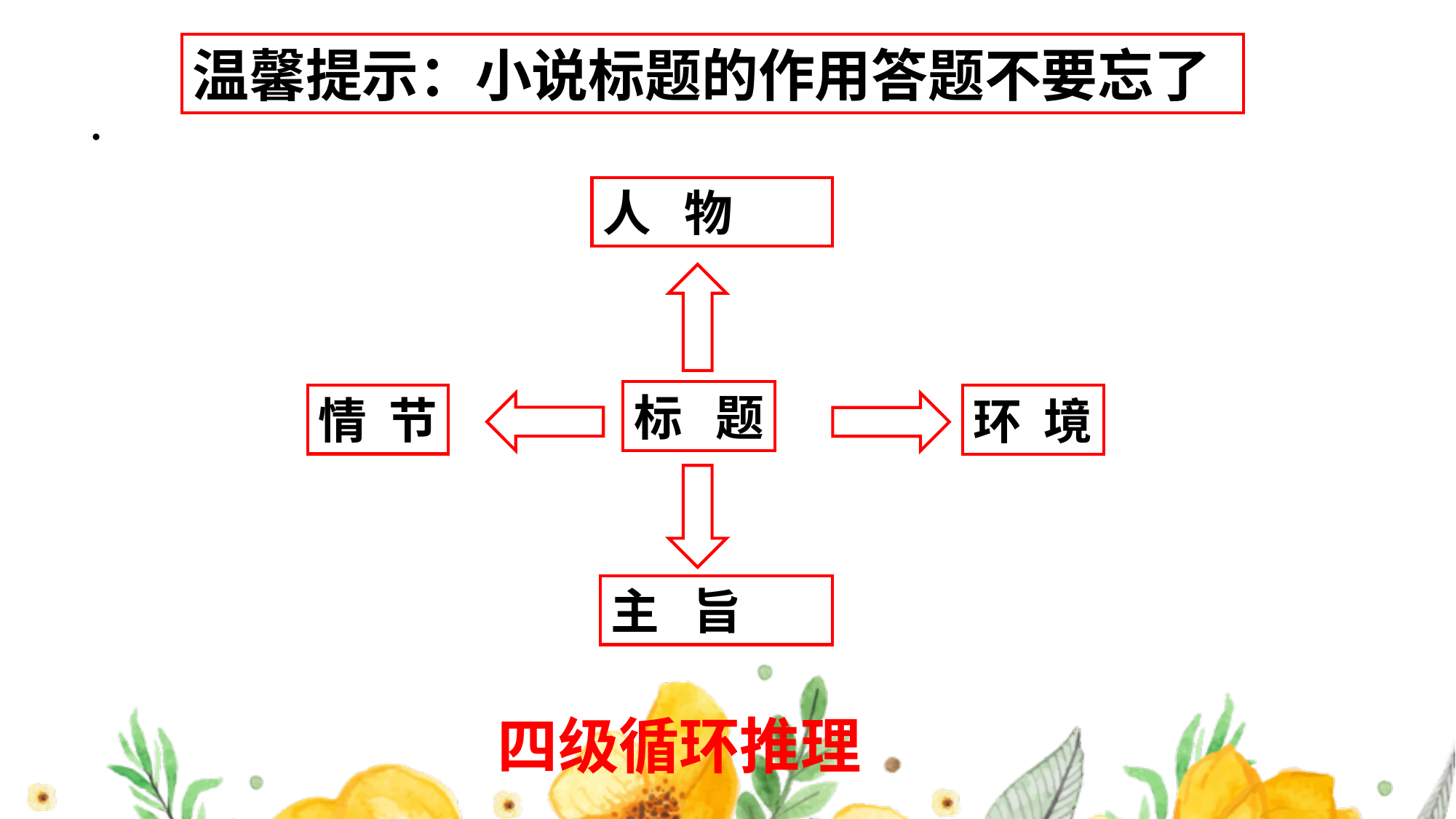

温馨提示：小说标题的作用答题不要忘了
#

人   物

标   题
情  节
环  境

主   旨
四级循环推理